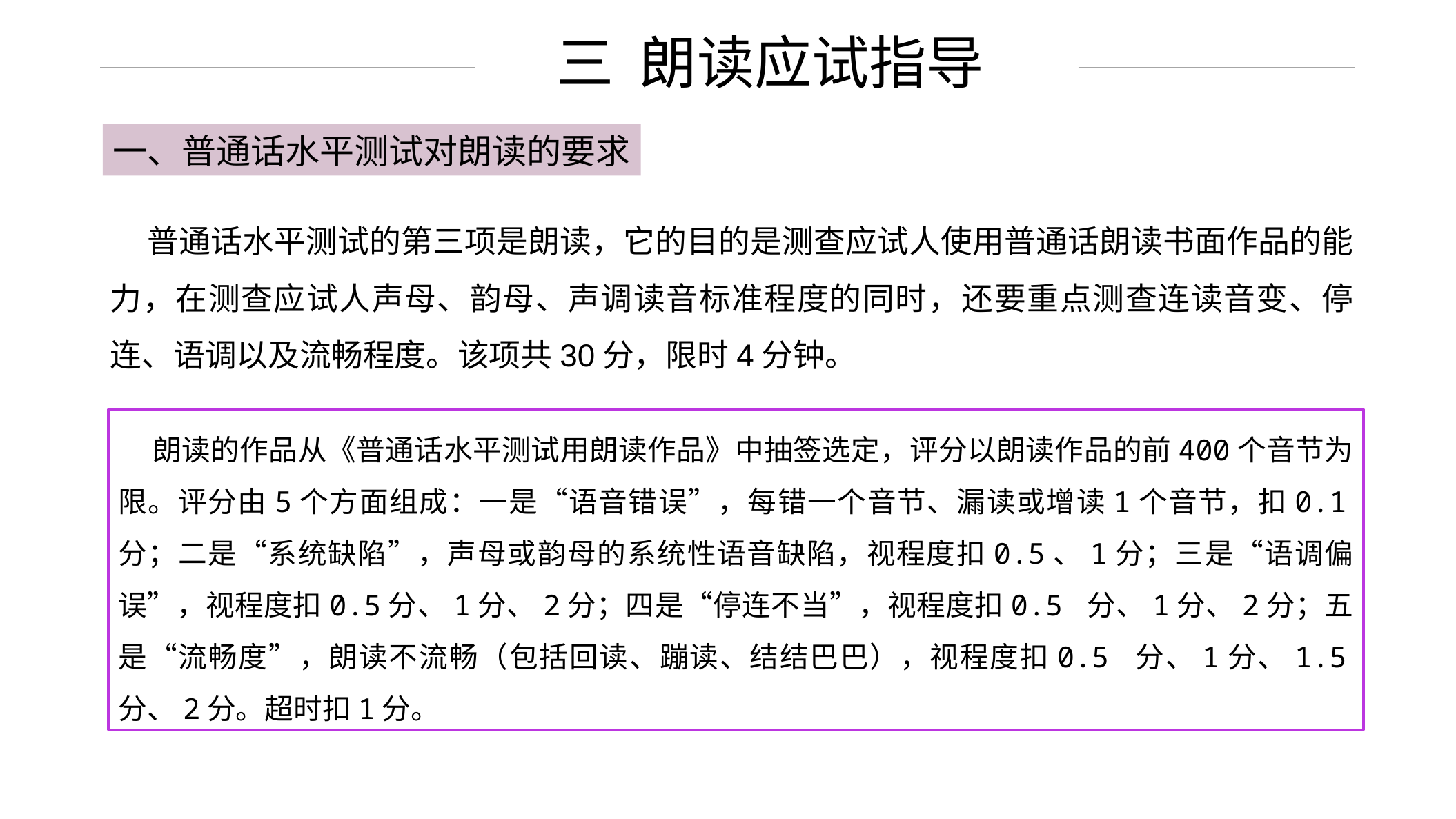

三  朗读应试指导
一、普通话水平测试对朗读的要求
    普通话水平测试的第三项是朗读，它的目的是测查应试人使用普通话朗读书面作品的能力，在测查应试人声母、韵母、声调读音标准程度的同时，还要重点测查连读音变、停连、语调以及流畅程度。该项共30分，限时4分钟。
    朗读的作品从《普通话水平测试用朗读作品》中抽签选定，评分以朗读作品的前400个音节为限。评分由5个方面组成：一是“语音错误”，每错一个音节、漏读或增读1个音节，扣0.1分；二是“系统缺陷”，声母或韵母的系统性语音缺陷，视程度扣0.5、1分；三是“语调偏误”，视程度扣0.5分、1分、2分；四是“停连不当”，视程度扣0.5 分、1分、2分；五是“流畅度”，朗读不流畅（包括回读、蹦读、结结巴巴），视程度扣0.5 分、1分、1.5分、2分。超时扣1分。